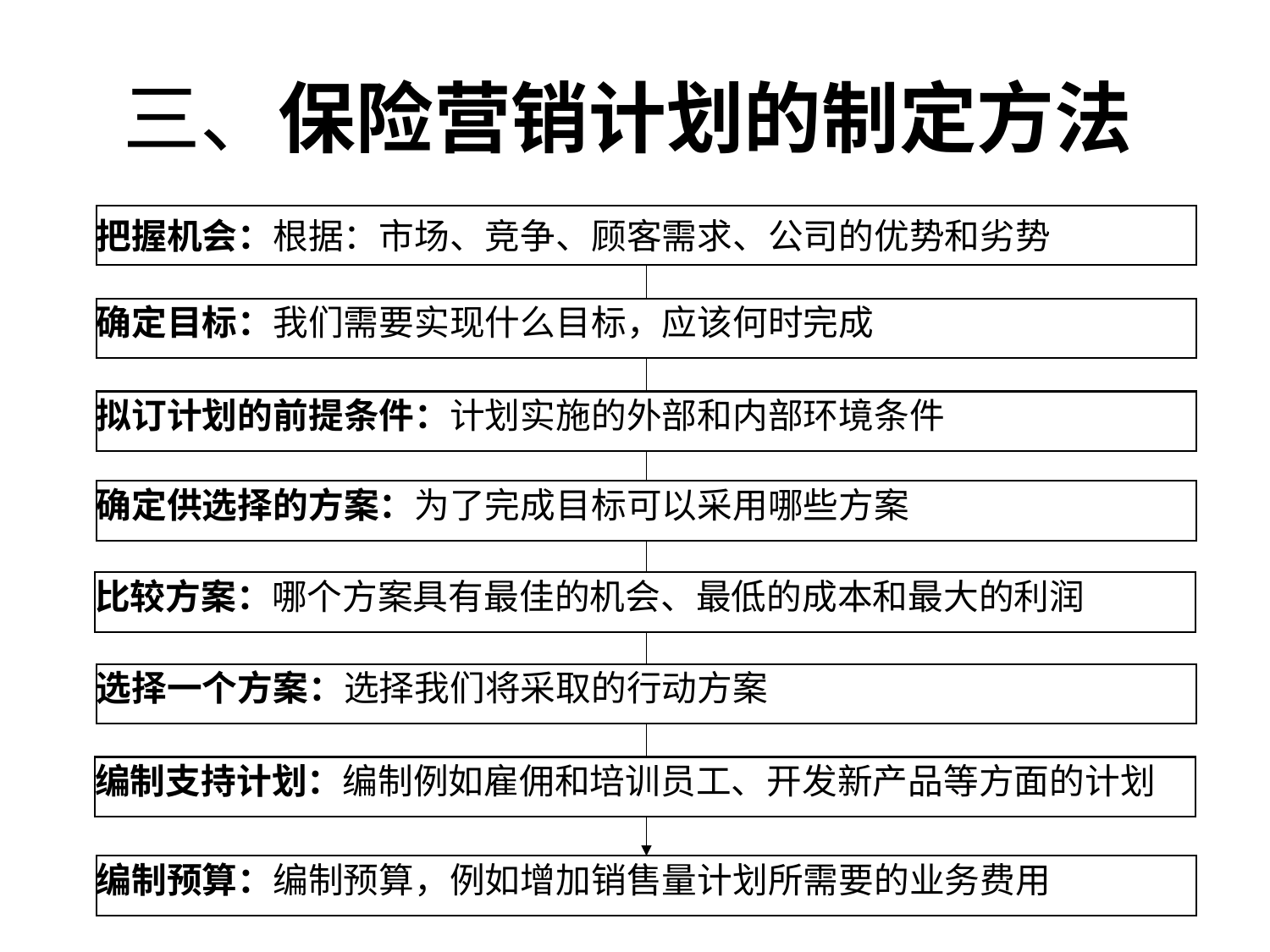

# 三、保险营销计划的制定方法

把握机会：根据：市场、竞争、顾客需求、公司的优势和劣势

确定目标：我们需要实现什么目标，应该何时完成

拟订计划的前提条件：计划实施的外部和内部环境条件

确定供选择的方案：为了完成目标可以采用哪些方案

比较方案：哪个方案具有最佳的机会、最低的成本和最大的利润

选择一个方案：选择我们将采取的行动方案

编制支持计划：编制例如雇佣和培训员工、开发新产品等方面的计划

编制预算：编制预算，例如增加销售量计划所需要的业务费用